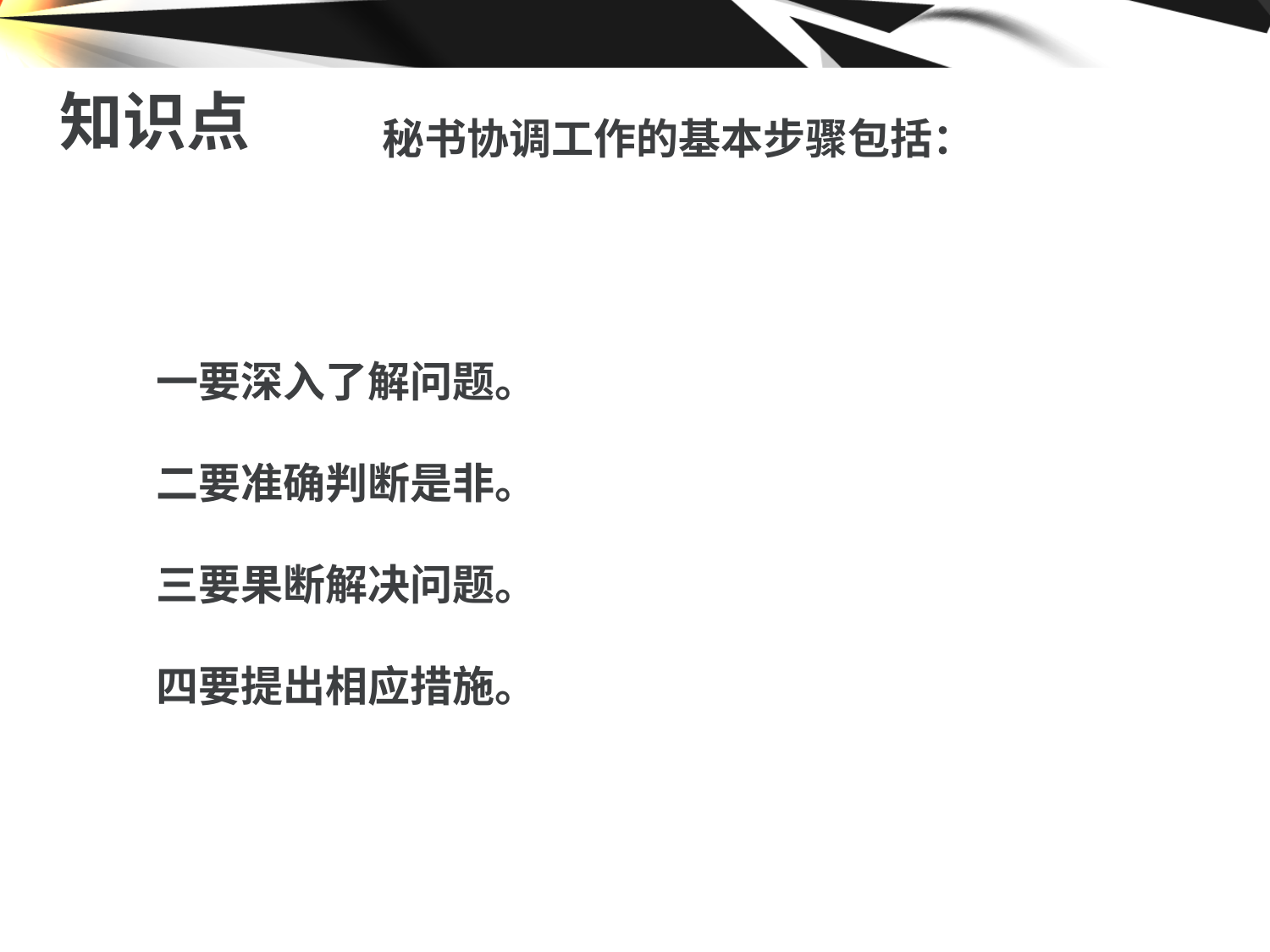

知识点
秘书协调工作的基本步骤包括：
一要深入了解问题。
二要准确判断是非。
三要果断解决问题。
四要提出相应措施。